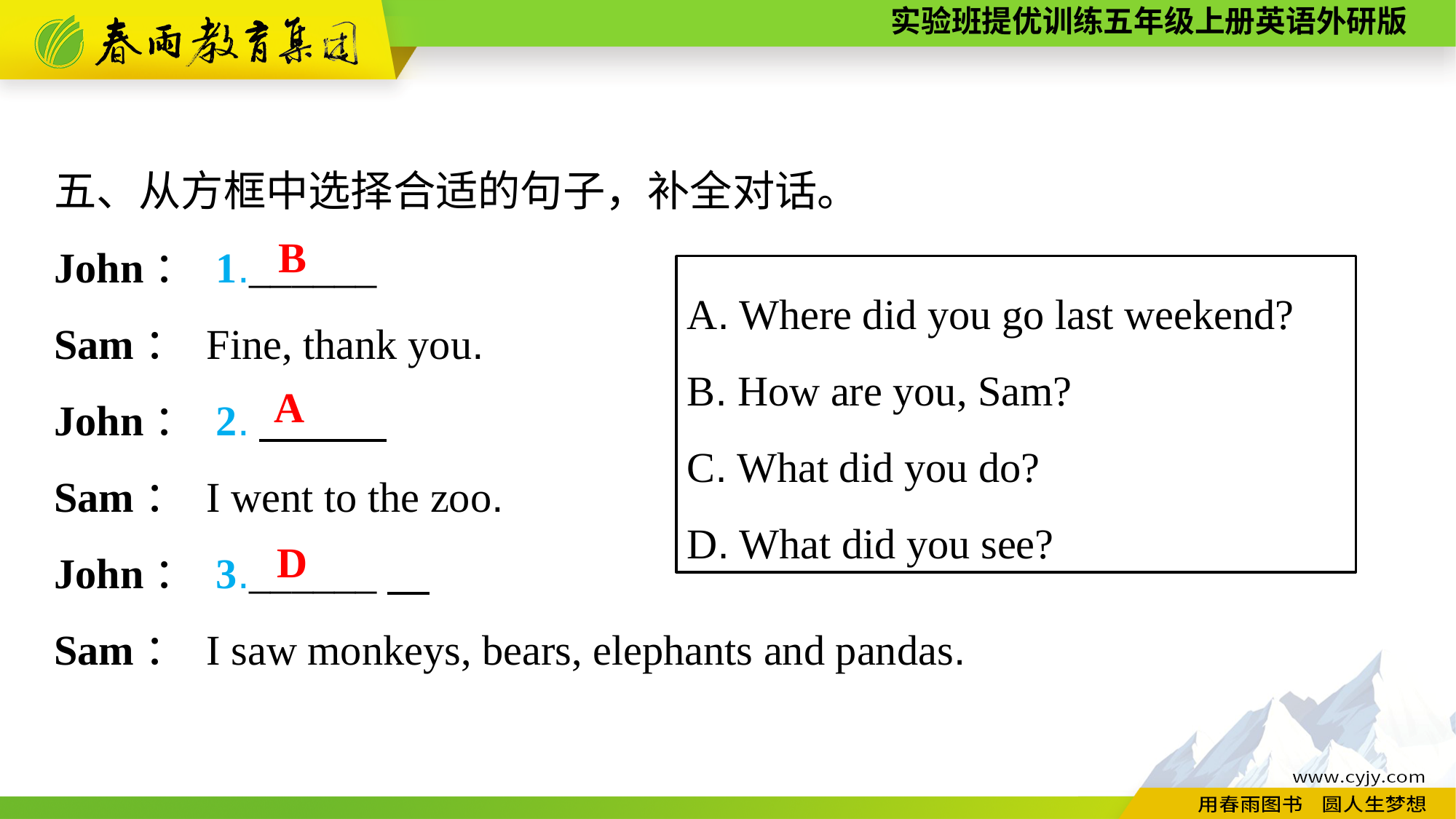

五、从方框中选择合适的句子，补全对话。
John： 1.______
Sam： Fine, thank you.
John： 2.
Sam： I went to the zoo.
John： 3.______
Sam： I saw monkeys, bears, elephants and pandas.
B
A. Where did you go last weekend?
B. How are you, Sam?
C. What did you do?
D. What did you see?
A
D